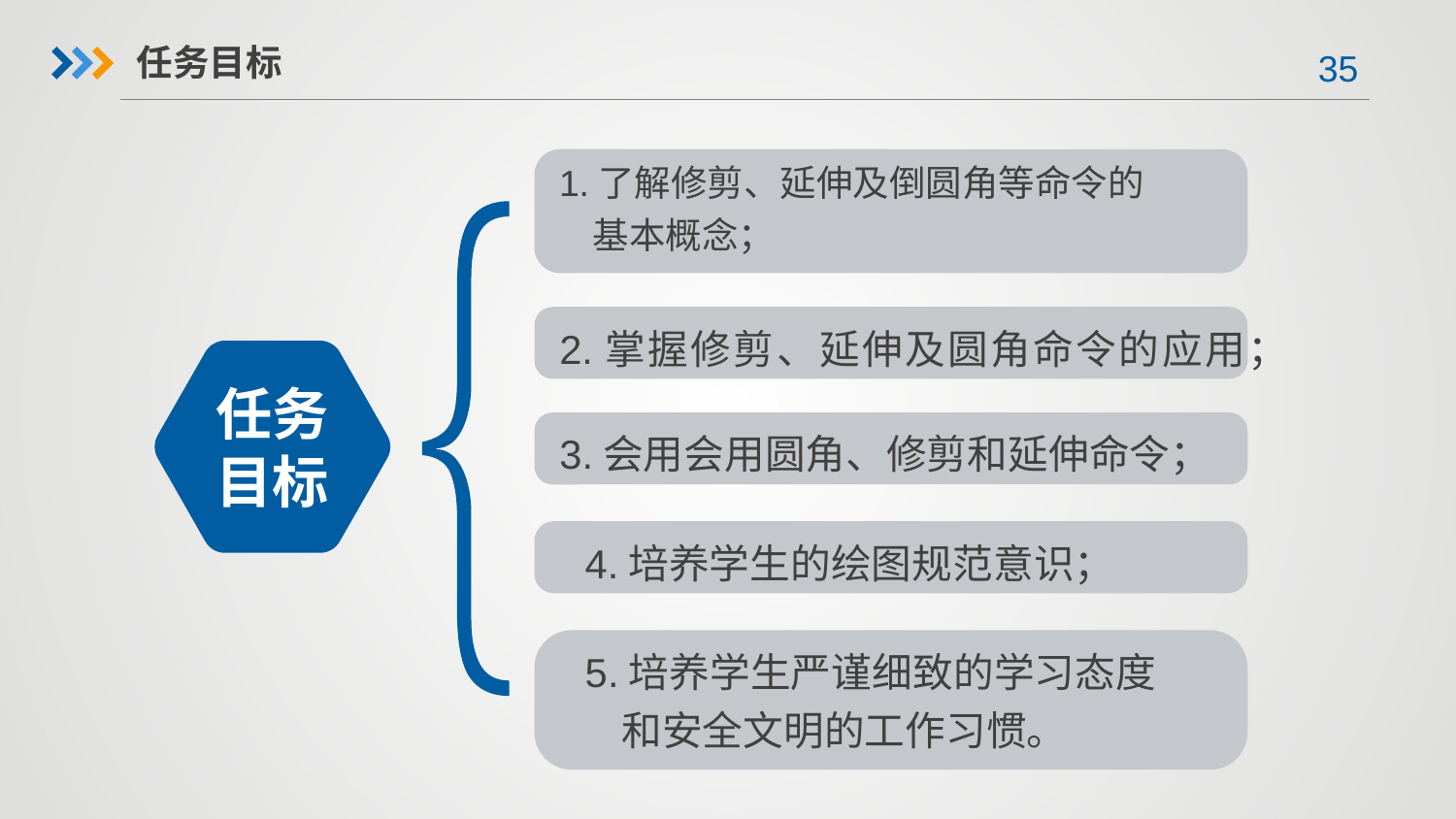

任务目标

1.了解修剪、延伸及倒圆角等命令的
   基本概念；

2.掌握修剪、延伸及圆角命令的应用；

任务目标

3.会用会用圆角、修剪和延伸命令；

4.培养学生的绘图规范意识；

5.培养学生严谨细致的学习态度
   和安全文明的工作习惯。